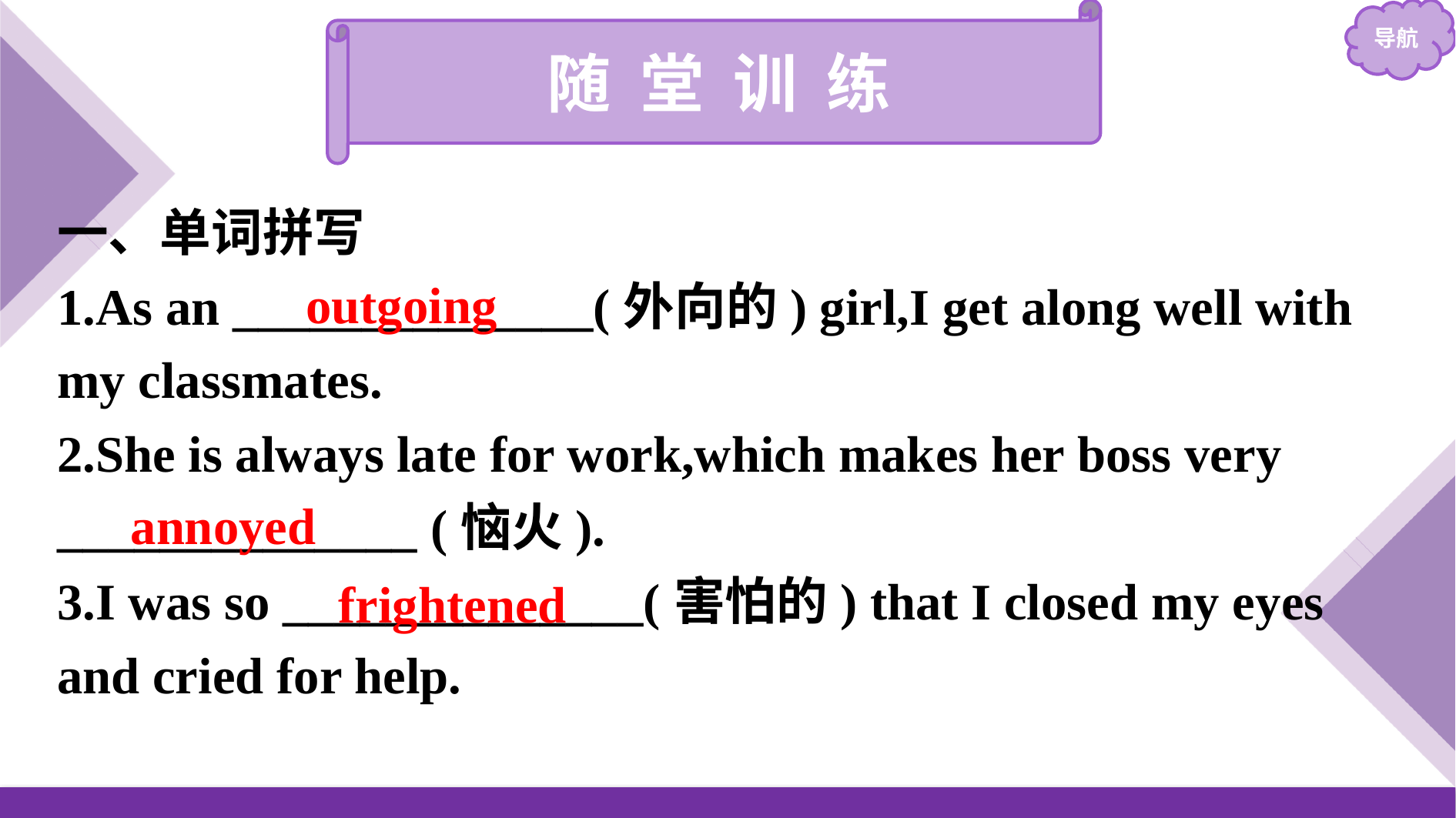

随  堂  训  练
一、单词拼写
1.As an ______________(外向的) girl,I get along well with my classmates.
2.She is always late for work,which makes her boss very ______________ (恼火).
3.I was so ______________(害怕的) that I closed my eyes and cried for help.
outgoing
annoyed
frightened